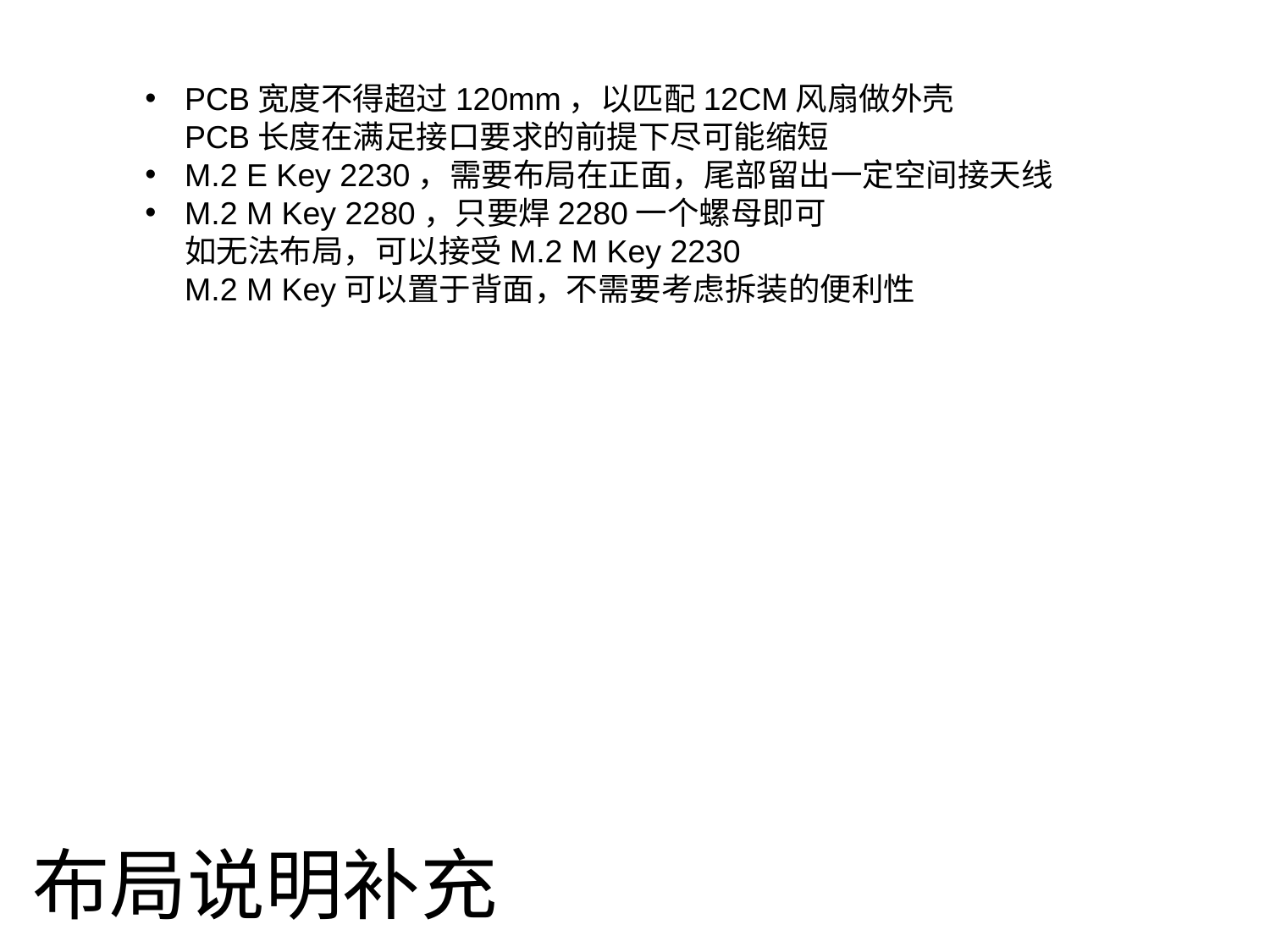

PCB宽度不得超过120mm，以匹配12CM风扇做外壳
PCB长度在满足接口要求的前提下尽可能缩短
M.2 E Key 2230，需要布局在正面，尾部留出一定空间接天线
M.2 M Key 2280，只要焊2280一个螺母即可
如无法布局，可以接受M.2 M Key 2230
M.2 M Key可以置于背面，不需要考虑拆装的便利性
布局说明补充